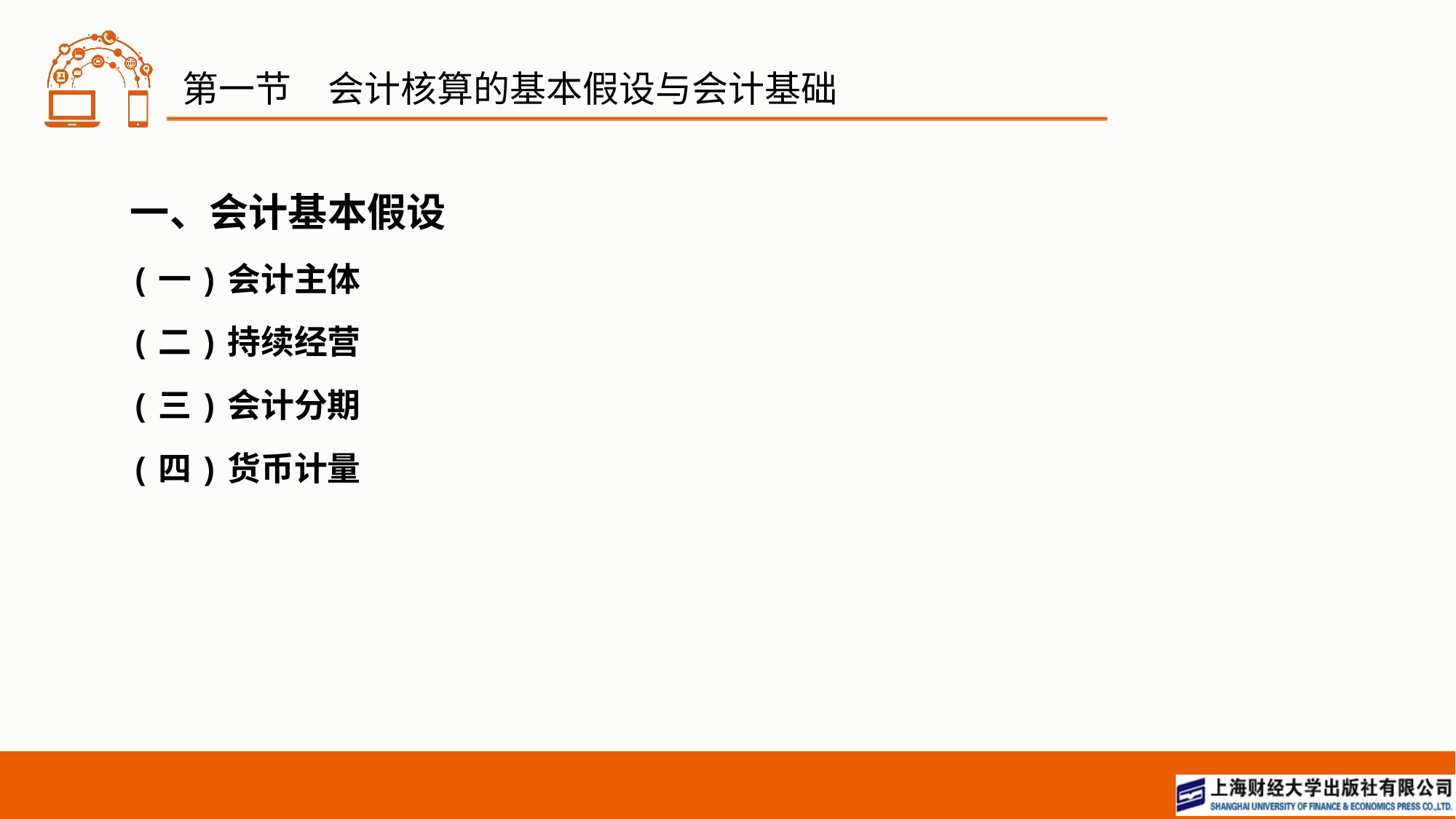

# 第一节　会计核算的基本假设与会计基础
一、会计基本假设
(一)会计主体
(二)持续经营
(三)会计分期
(四)货币计量